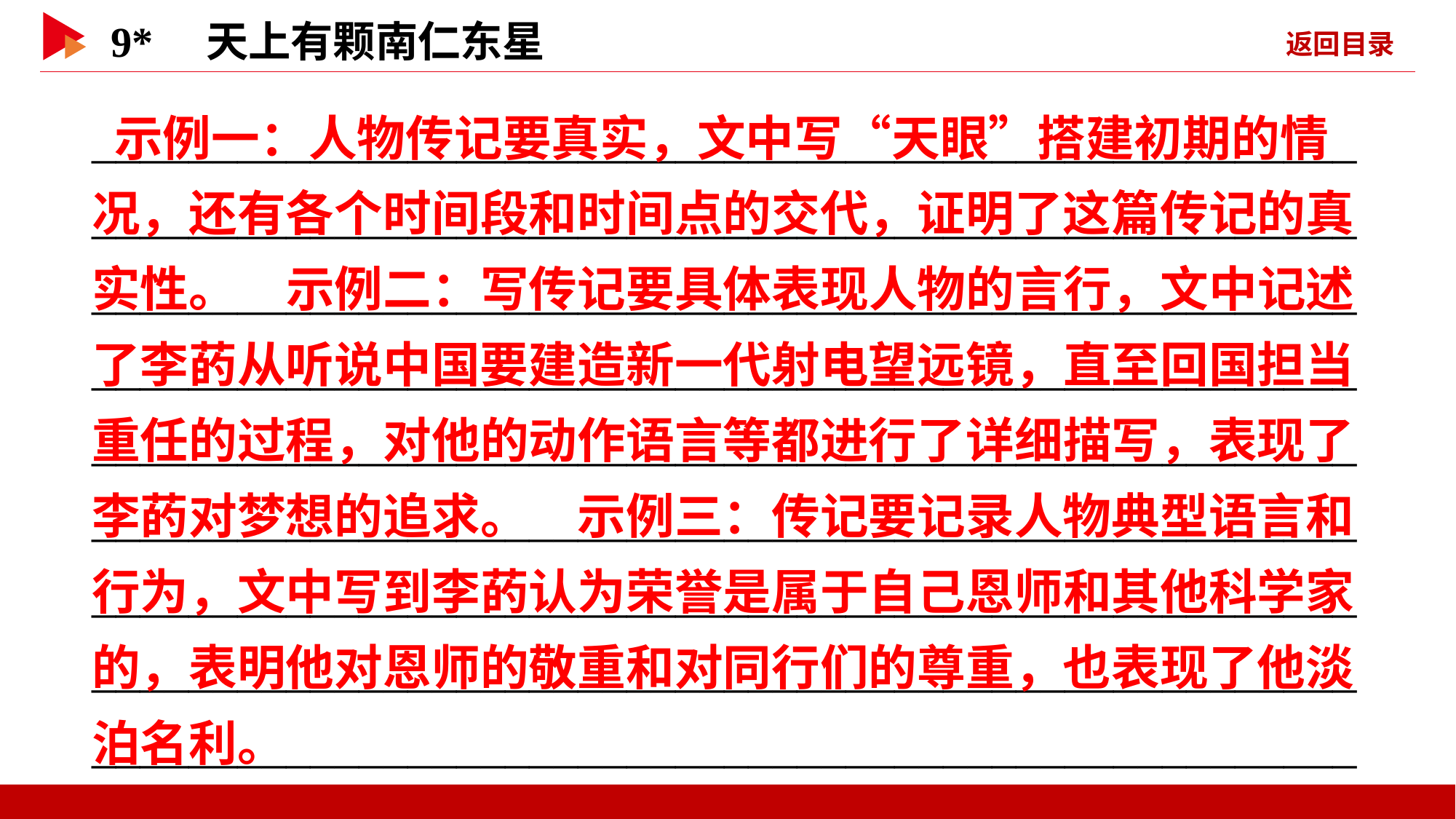

示例一：人物传记要真实，文中写“天眼”搭建初期的情况，还有各个时间段和时间点的交代，证明了这篇传记的真实性。　示例二：写传记要具体表现人物的言行，文中记述了李菂从听说中国要建造新一代射电望远镜，直至回国担当重任的过程，对他的动作语言等都进行了详细描写，表现了李菂对梦想的追求。　示例三：传记要记录人物典型语言和行为，文中写到李菂认为荣誉是属于自己恩师和其他科学家的，表明他对恩师的敬重和对同行们的尊重，也表现了他淡泊名利。
____________________________________________________________________________________________________________________________________________________________________________________________________________________________________________________________________________________________________________________________________________________________________________________________________________________________________________________________________________________